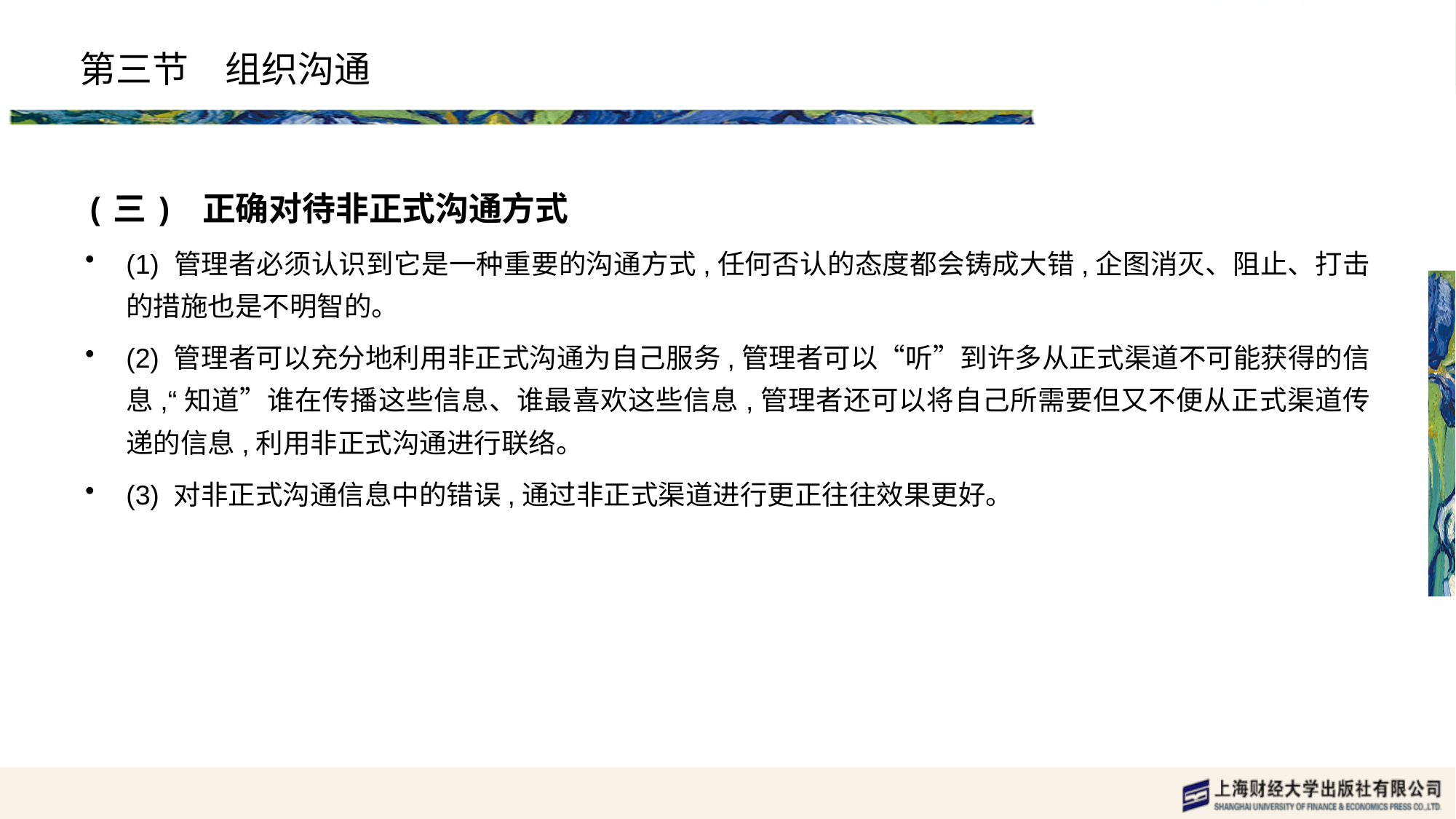

# 第三节　组织沟通
(三) 正确对待非正式沟通方式
(1) 管理者必须认识到它是一种重要的沟通方式,任何否认的态度都会铸成大错,企图消灭、阻止、打击的措施也是不明智的。
(2) 管理者可以充分地利用非正式沟通为自己服务,管理者可以“听”到许多从正式渠道不可能获得的信息,“知道”谁在传播这些信息、谁最喜欢这些信息,管理者还可以将自己所需要但又不便从正式渠道传递的信息,利用非正式沟通进行联络。
(3) 对非正式沟通信息中的错误,通过非正式渠道进行更正往往效果更好。